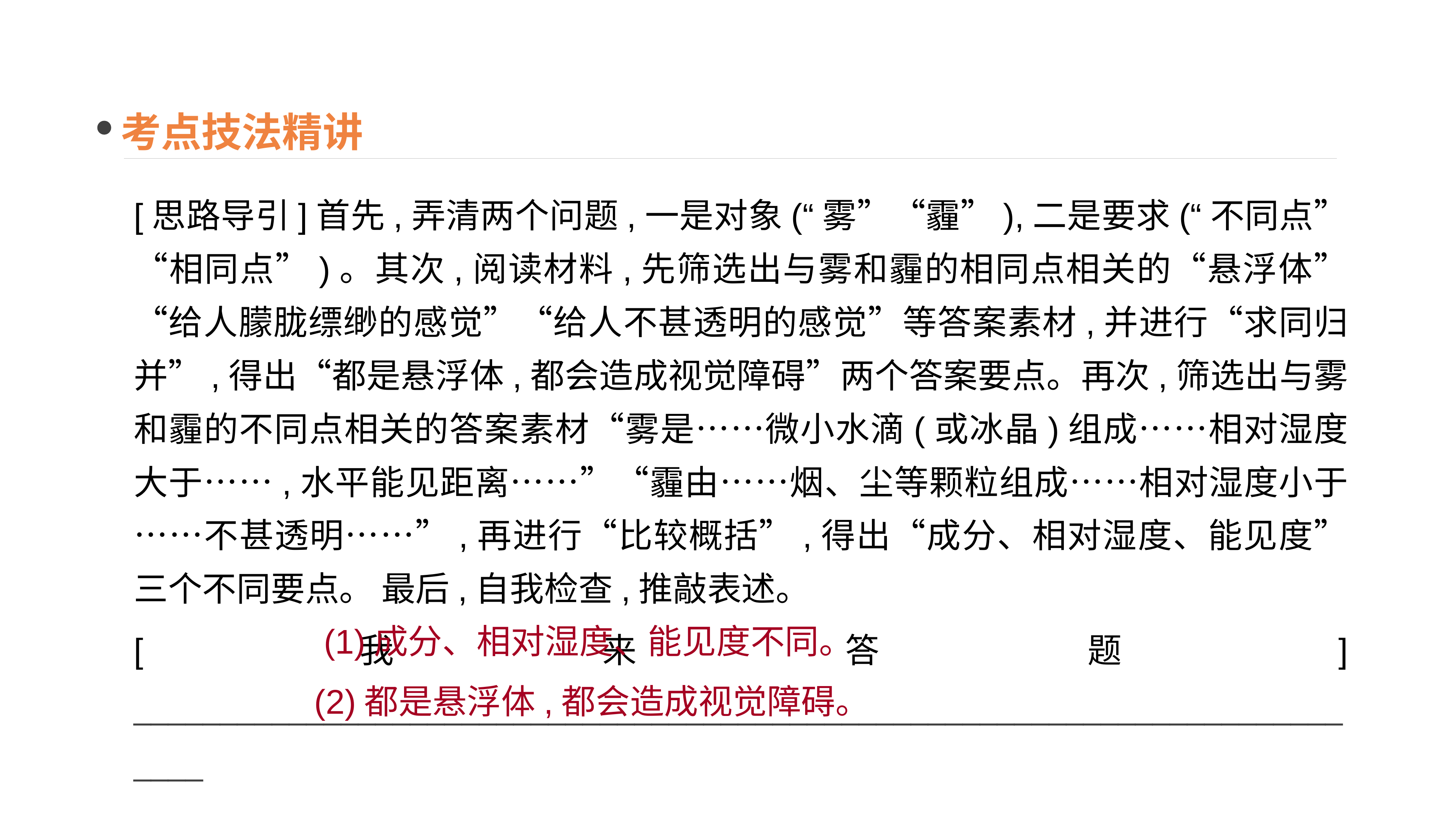

考点技法精讲

[思路导引]首先,弄清两个问题,一是对象(“雾”“霾”),二是要求(“不同点”“相同点”)。其次,阅读材料,先筛选出与雾和霾的相同点相关的“悬浮体”“给人朦胧缥缈的感觉”“给人不甚透明的感觉”等答案素材,并进行“求同归并”,得出“都是悬浮体,都会造成视觉障碍”两个答案要点。再次,筛选出与雾和霾的不同点相关的答案素材“雾是……微小水滴(或冰晶)组成……相对湿度大于……,水平能见距离……”“霾由……烟、尘等颗粒组成……相对湿度小于……不甚透明……”,再进行“比较概括”,得出“成分、相对湿度、能见度”三个不同要点。 最后,自我检查,推敲表述。
[我来答题] __________________________________________________________________________
_______________________________________________________________________________________
 (1)成分、相对湿度、能见度不同。
(2)都是悬浮体,都会造成视觉障碍。